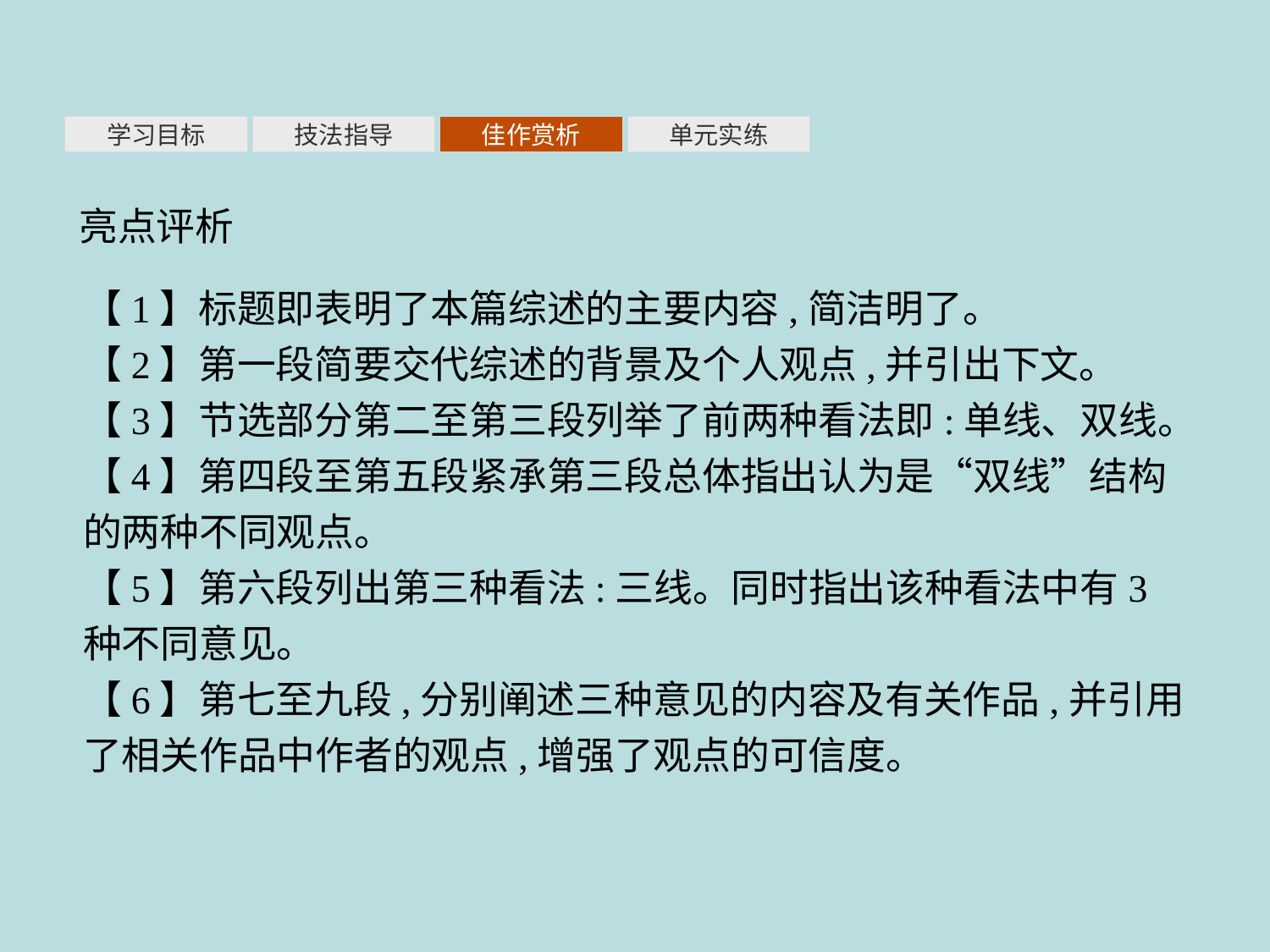

单元实练
学习目标
技法指导
佳作赏析
亮点评析
【1】标题即表明了本篇综述的主要内容,简洁明了。
【2】第一段简要交代综述的背景及个人观点,并引出下文。
【3】节选部分第二至第三段列举了前两种看法即:单线、双线。
【4】第四段至第五段紧承第三段总体指出认为是“双线”结构的两种不同观点。
【5】第六段列出第三种看法:三线。同时指出该种看法中有3种不同意见。
【6】第七至九段,分别阐述三种意见的内容及有关作品,并引用了相关作品中作者的观点,增强了观点的可信度。